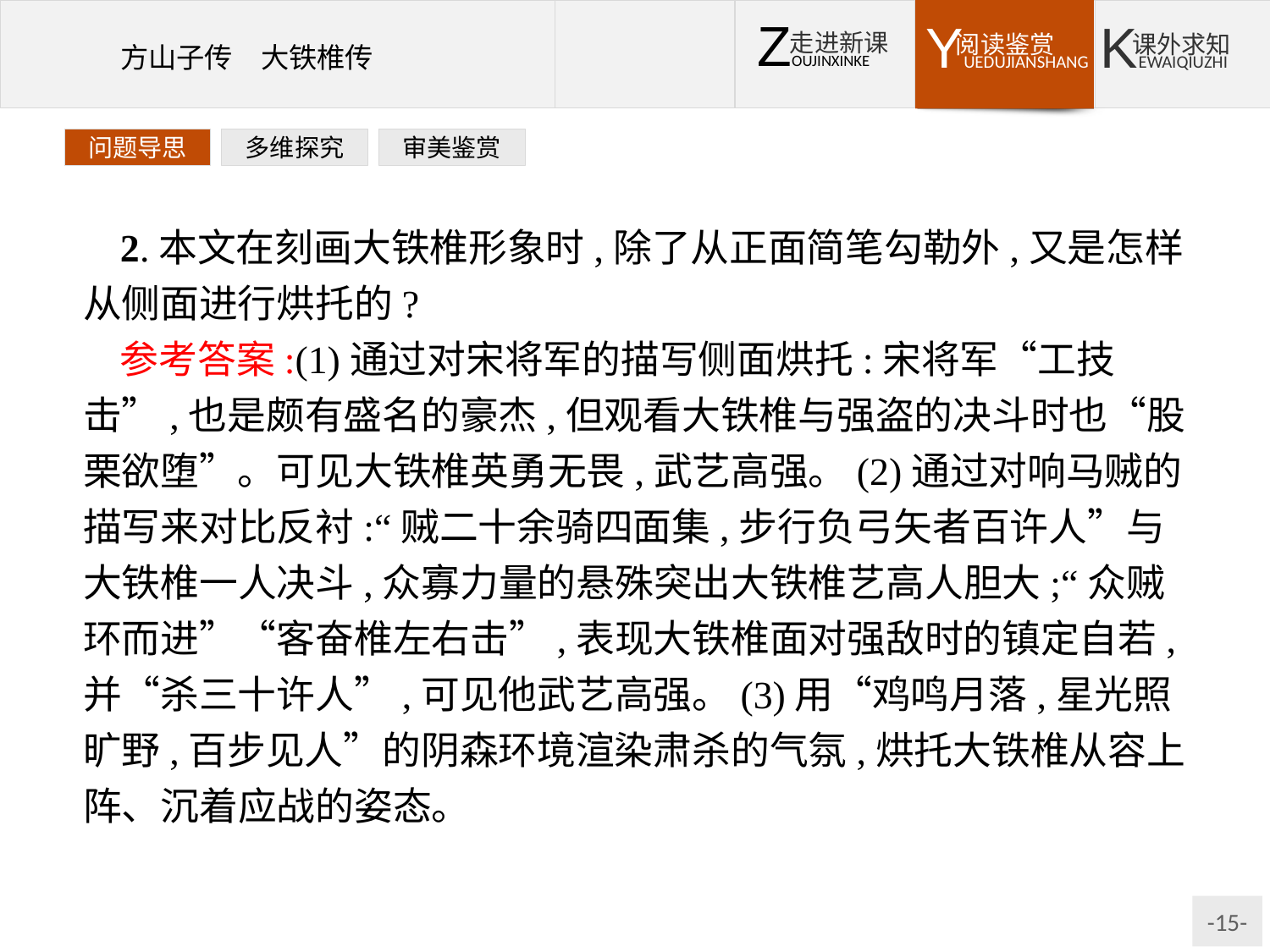

问题导思
多维探究
审美鉴赏
2.本文在刻画大铁椎形象时,除了从正面简笔勾勒外,又是怎样从侧面进行烘托的?
参考答案:(1)通过对宋将军的描写侧面烘托:宋将军“工技击”,也是颇有盛名的豪杰,但观看大铁椎与强盗的决斗时也“股栗欲堕”。可见大铁椎英勇无畏,武艺高强。(2)通过对响马贼的描写来对比反衬:“贼二十余骑四面集,步行负弓矢者百许人”与大铁椎一人决斗,众寡力量的悬殊突出大铁椎艺高人胆大;“众贼环而进”“客奋椎左右击”,表现大铁椎面对强敌时的镇定自若,并“杀三十许人”,可见他武艺高强。(3)用“鸡鸣月落,星光照旷野,百步见人”的阴森环境渲染肃杀的气氛,烘托大铁椎从容上阵、沉着应战的姿态。